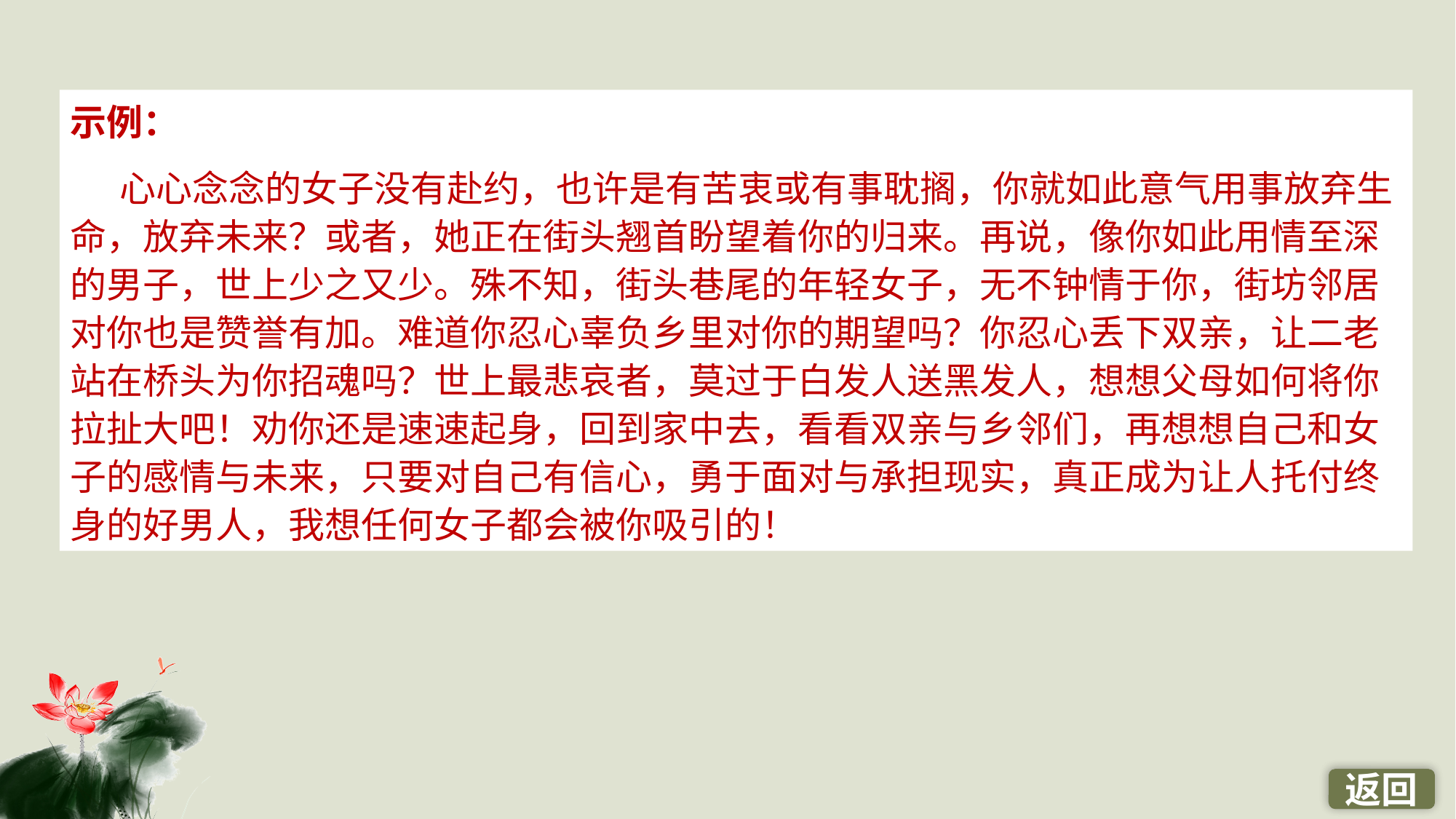

示例：
     心心念念的女子没有赴约，也许是有苦衷或有事耽搁，你就如此意气用事放弃生命，放弃未来？或者，她正在街头翘首盼望着你的归来。再说，像你如此用情至深的男子，世上少之又少。殊不知，街头巷尾的年轻女子，无不钟情于你，街坊邻居对你也是赞誉有加。难道你忍心辜负乡里对你的期望吗？你忍心丢下双亲，让二老站在桥头为你招魂吗？世上最悲哀者，莫过于白发人送黑发人，想想父母如何将你拉扯大吧！劝你还是速速起身，回到家中去，看看双亲与乡邻们，再想想自己和女子的感情与未来，只要对自己有信心，勇于面对与承担现实，真正成为让人托付终身的好男人，我想任何女子都会被你吸引的！
返回